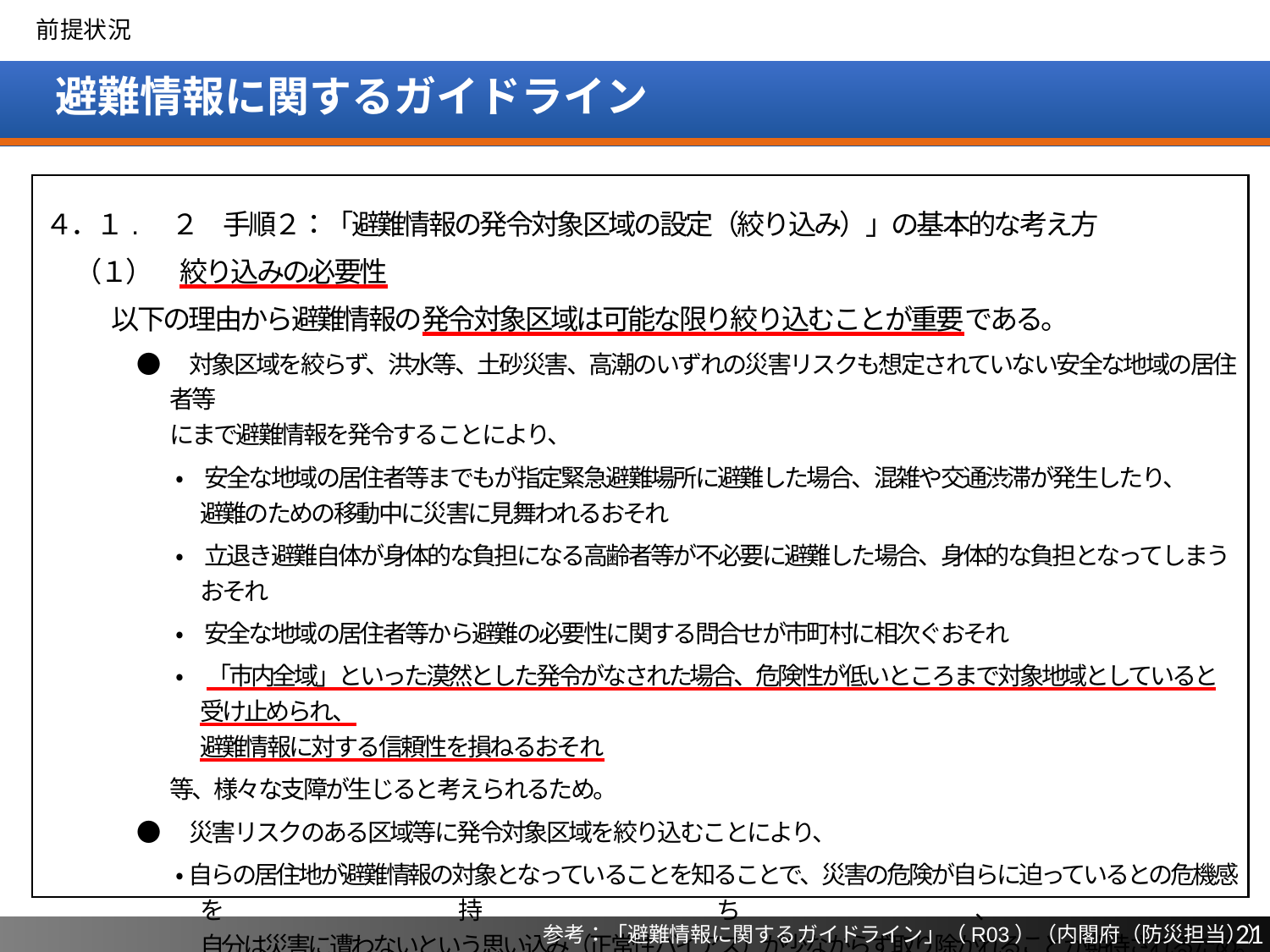

前提状況
# 避難情報に関するガイドライン
４．１.　２　手順２：「避難情報の発令対象区域の設定（絞り込み）」の基本的な考え方
（１）　絞り込みの必要性
以下の理由から避難情報の発令対象区域は可能な限り絞り込むことが重要である。
●　対象区域を絞らず、洪水等、土砂災害、高潮のいずれの災害リスクも想定されていない安全な地域の居住者等
にまで避難情報を発令することにより、
・　安全な地域の居住者等までもが指定緊急避難場所に避難した場合、混雑や交通渋滞が発生したり、
避難のための移動中に災害に見舞われるおそれ
・　立退き避難自体が身体的な負担になる高齢者等が不必要に避難した場合、身体的な負担となってしまうおそれ
・　安全な地域の居住者等から避難の必要性に関する問合せが市町村に相次ぐおそれ
・　「市内全域」といった漠然とした発令がなされた場合、危険性が低いところまで対象地域としていると受け止められ、
避難情報に対する信頼性を損ねるおそれ
等、様々な支障が生じると考えられるため。
●　災害リスクのある区域等に発令対象区域を絞り込むことにより、
・ 自らの居住地が避難情報の対象となっていることを知ることで、災害の危険が自らに迫っているとの危機感を持ち、
自分は災害に遭わないという思い込み（正常性バイアス）が少なからず取り除かれることが期待されるため。
21
参考：「避難情報に関するガイドライン」（R03）（内閣府（防災担当））